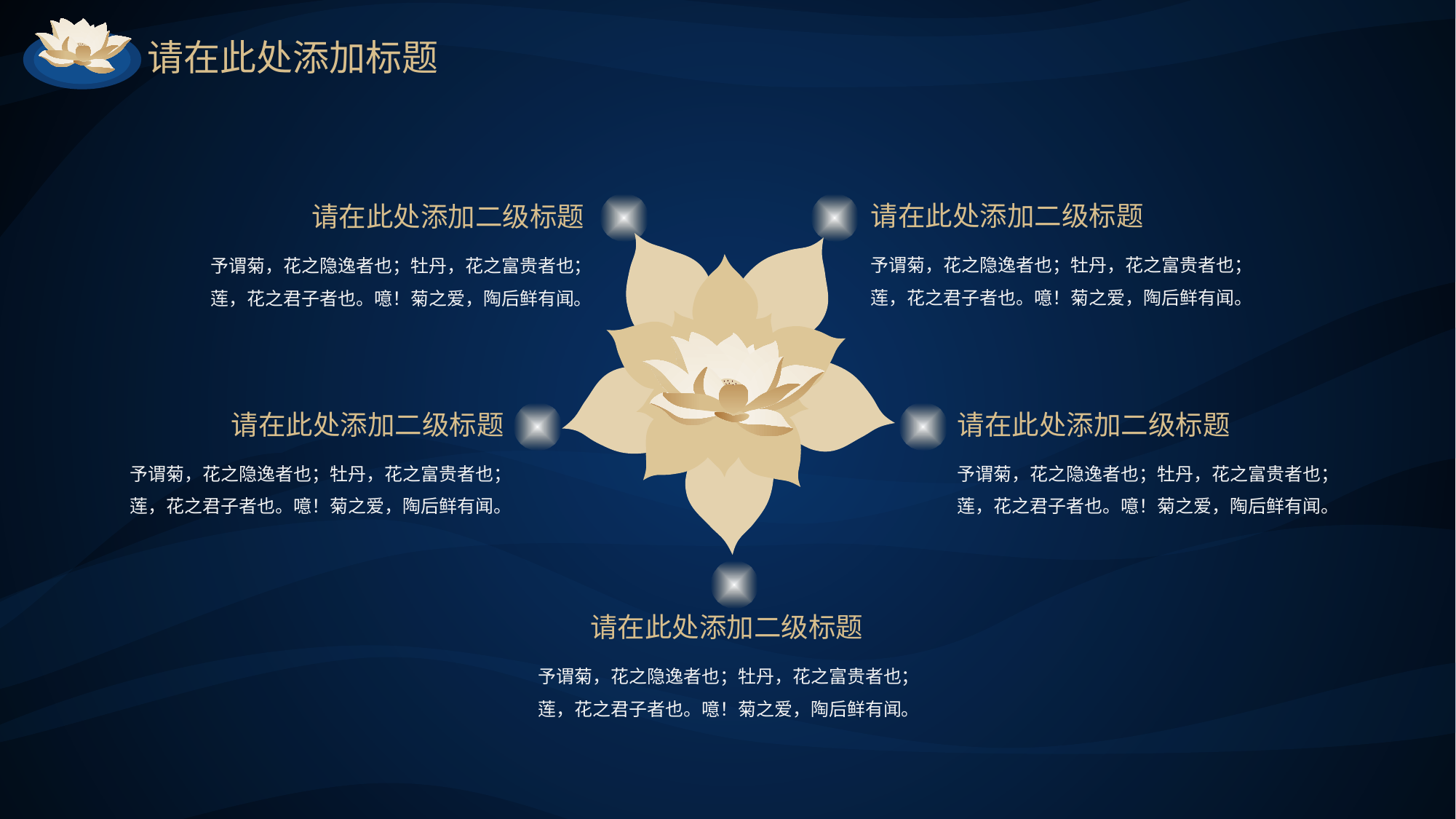

请在此处添加标题

请在此处添加二级标题
请在此处添加二级标题

予谓菊，花之隐逸者也；牡丹，花之富贵者也；莲，花之君子者也。噫！菊之爱，陶后鲜有闻。
予谓菊，花之隐逸者也；牡丹，花之富贵者也；莲，花之君子者也。噫！菊之爱，陶后鲜有闻。

请在此处添加二级标题

请在此处添加二级标题
予谓菊，花之隐逸者也；牡丹，花之富贵者也；莲，花之君子者也。噫！菊之爱，陶后鲜有闻。
予谓菊，花之隐逸者也；牡丹，花之富贵者也；莲，花之君子者也。噫！菊之爱，陶后鲜有闻。

请在此处添加二级标题
予谓菊，花之隐逸者也；牡丹，花之富贵者也；莲，花之君子者也。噫！菊之爱，陶后鲜有闻。